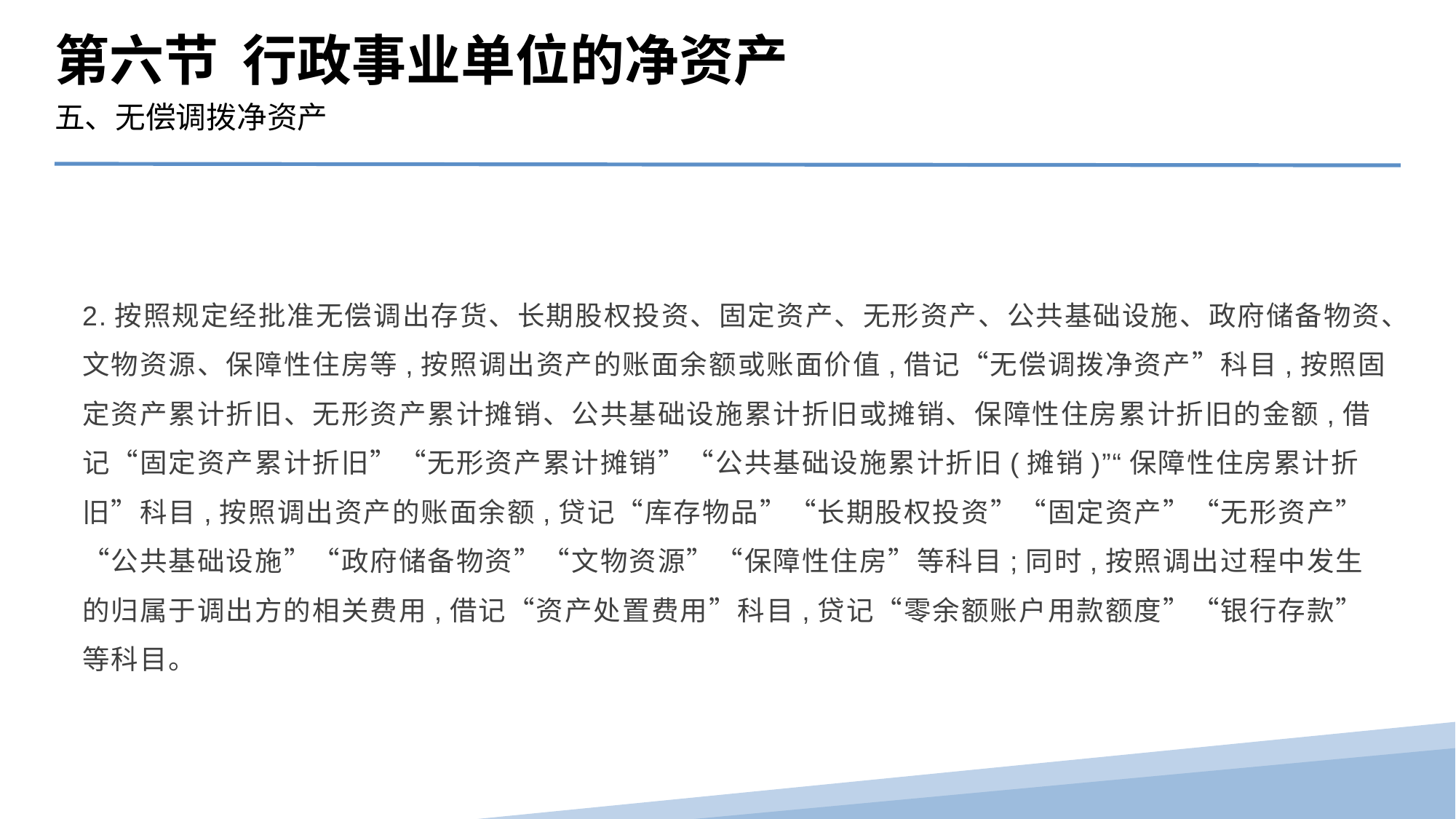

第六节  行政事业单位的净资产
五、无偿调拨净资产
2.按照规定经批准无偿调出存货、长期股权投资、固定资产、无形资产、公共基础设施、政府储备物资、文物资源、保障性住房等,按照调出资产的账面余额或账面价值,借记“无偿调拨净资产”科目,按照固定资产累计折旧、无形资产累计摊销、公共基础设施累计折旧或摊销、保障性住房累计折旧的金额,借记“固定资产累计折旧”“无形资产累计摊销”“公共基础设施累计折旧(摊销)”“保障性住房累计折旧”科目,按照调出资产的账面余额,贷记“库存物品”“长期股权投资”“固定资产”“无形资产”“公共基础设施”“政府储备物资”“文物资源”“保障性住房”等科目;同时,按照调出过程中发生的归属于调出方的相关费用,借记“资产处置费用”科目,贷记“零余额账户用款额度”“银行存款”等科目。